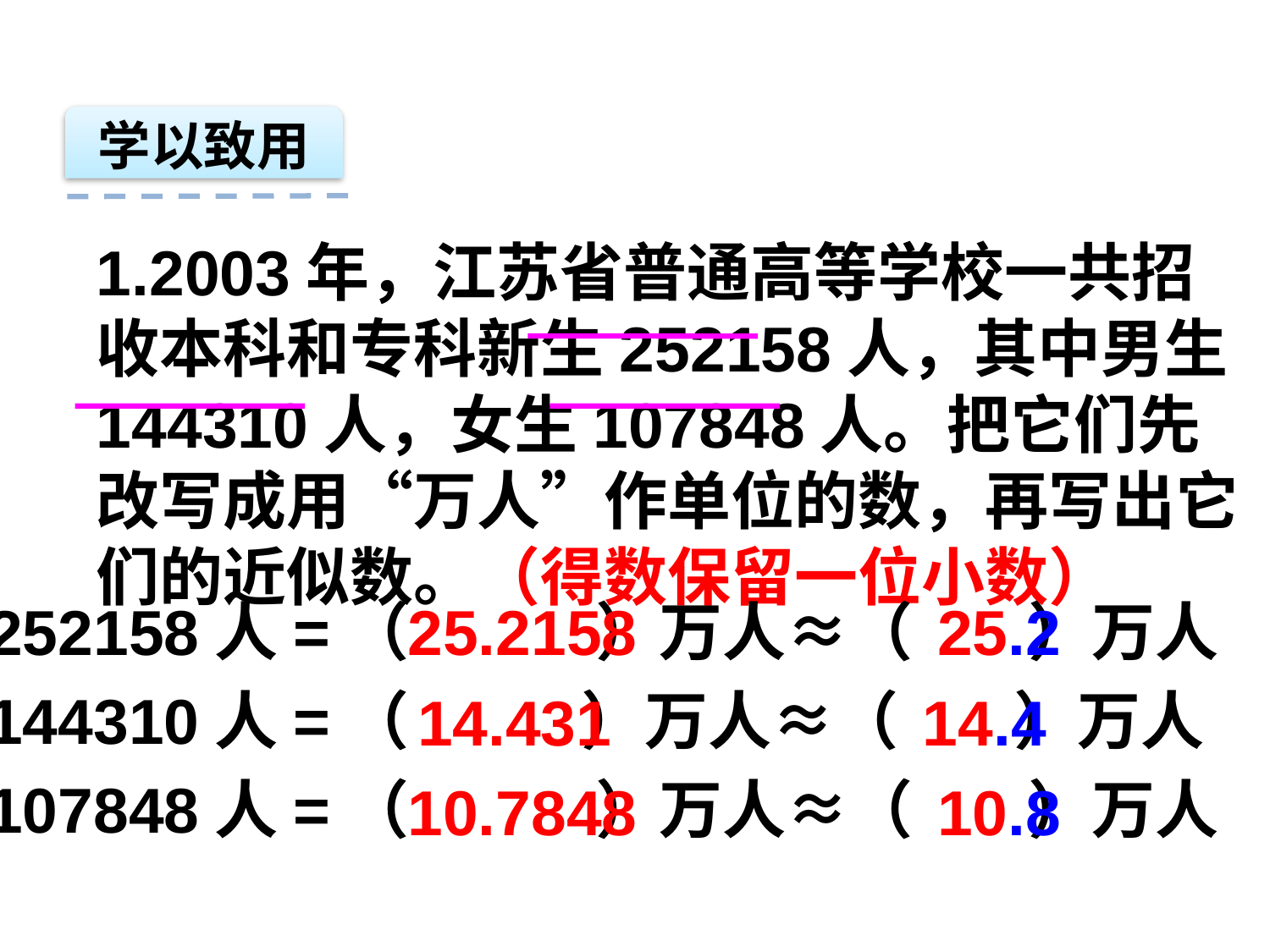

学以致用
1.2003年，江苏省普通高等学校一共招收本科和专科新生252158人，其中男生144310人，女生107848人。把它们先改写成用“万人”作单位的数，再写出它们的近似数。（得数保留一位小数）

252158人=（             ）万人≈（        ）万人
144310人=（            ）万人≈（        ）万人
107848人=（             ）万人≈（        ）万人
25.2158
25.2
14.431
14.4
10.7848
10.8